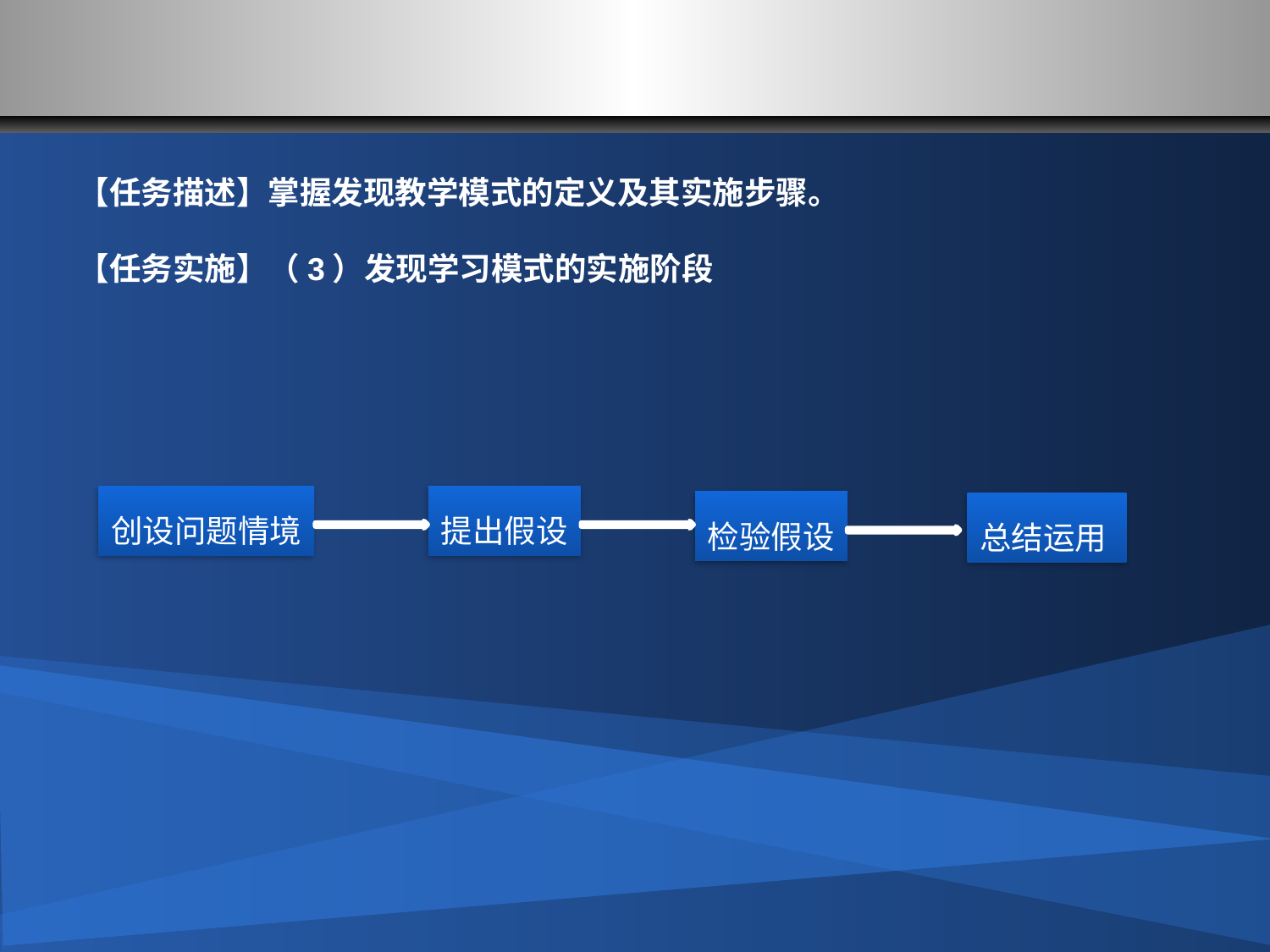

#
【任务描述】掌握发现教学模式的定义及其实施步骤。

【任务实施】（3）发现学习模式的实施阶段
创设问题情境
提出假设
检验假设
总结运用